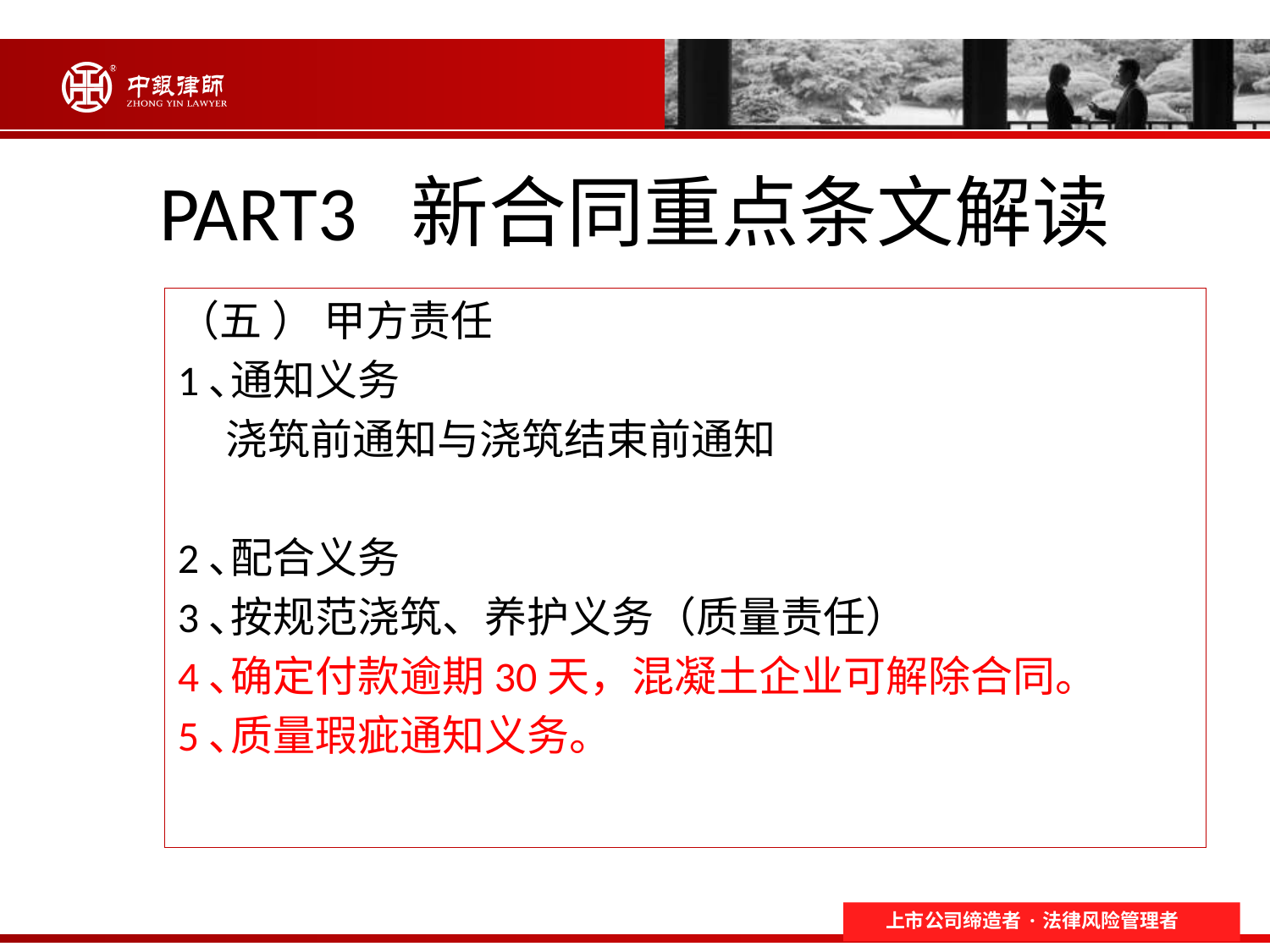

# PART3  新合同重点条文解读
（五 ） 甲方责任
1､通知义务
    浇筑前通知与浇筑结束前通知

2､配合义务
3､按规范浇筑、养护义务（质量责任）
4､确定付款逾期30天，混凝土企业可解除合同。
5､质量瑕疵通知义务。